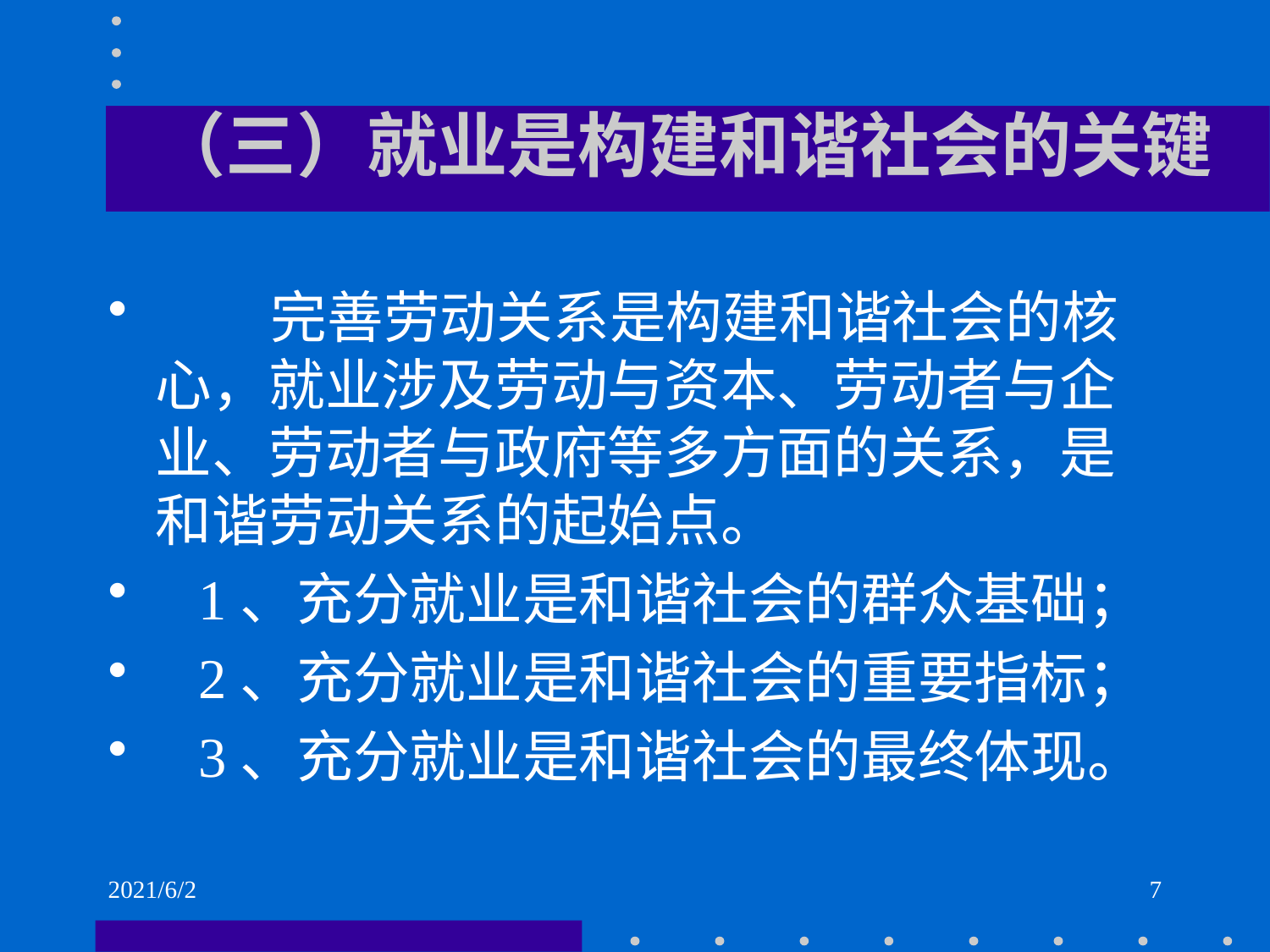

# （三）就业是构建和谐社会的关键
        完善劳动关系是构建和谐社会的核心，就业涉及劳动与资本、劳动者与企业、劳动者与政府等多方面的关系，是和谐劳动关系的起始点。
   1、充分就业是和谐社会的群众基础；
   2、充分就业是和谐社会的重要指标；
   3、充分就业是和谐社会的最终体现。
2021/6/2
7